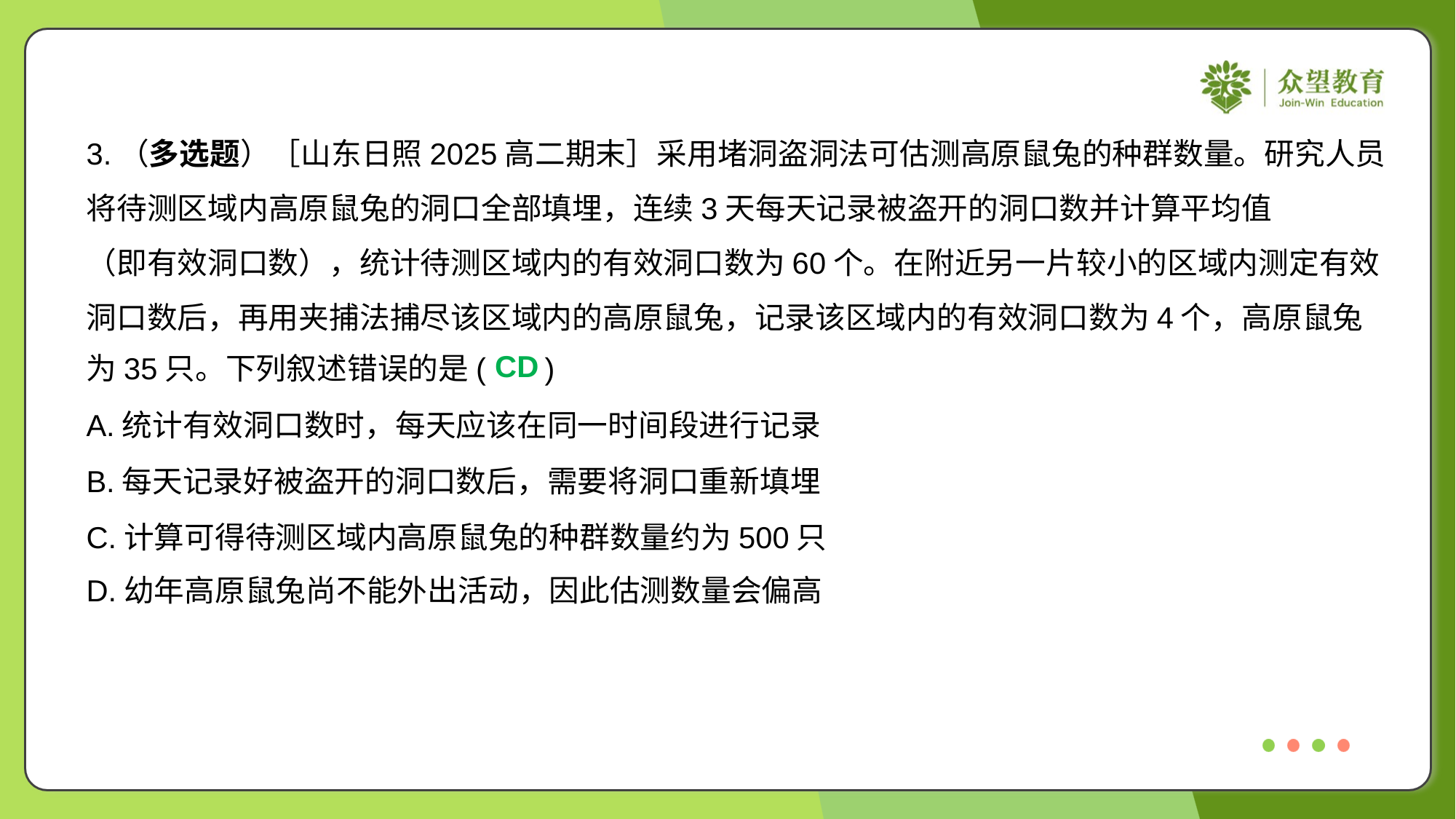

3.（多选题）［山东日照2025高二期末］采用堵洞盗洞法可估测高原鼠兔的种群数量。研究人员
将待测区域内高原鼠兔的洞口全部填埋，连续3天每天记录被盗开的洞口数并计算平均值
（即有效洞口数），统计待测区域内的有效洞口数为60个。在附近另一片较小的区域内测定有效
洞口数后，再用夹捕法捕尽该区域内的高原鼠兔，记录该区域内的有效洞口数为4个，高原鼠兔
为35只。下列叙述错误的是(       )
CD
A.统计有效洞口数时，每天应该在同一时间段进行记录
B.每天记录好被盗开的洞口数后，需要将洞口重新填埋
C.计算可得待测区域内高原鼠兔的种群数量约为500只
D.幼年高原鼠兔尚不能外出活动，因此估测数量会偏高